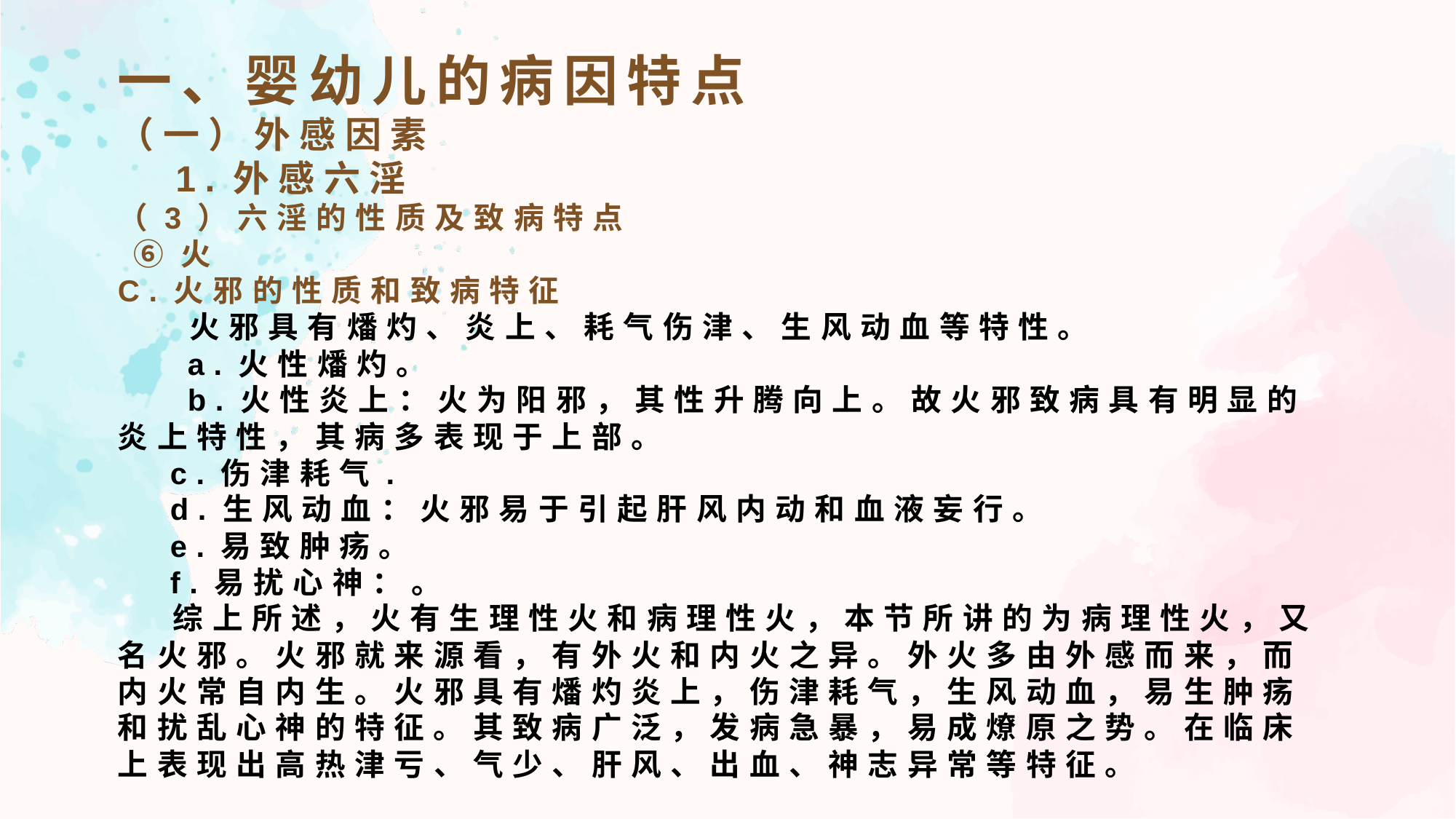

一、婴幼儿的病因特点
（一）外感因素
   1.外感六淫
（3）六淫的性质及致病特点
 ⑥火
C.火邪的性质和致病特征
    火邪具有燔灼、炎上、耗气伤津、生风动血等特性。
    a.火性燔灼。
    b.火性炎上：火为阳邪，其性升腾向上。故火邪致病具有明显的炎上特性，其病多表现于上部。
   c.伤津耗气.
   d.生风动血：火邪易于引起肝风内动和血液妄行。
   e.易致肿疡。
   f.易扰心神：。
   综上所述，火有生理性火和病理性火，本节所讲的为病理性火，又名火邪。火邪就来源看，有外火和内火之异。外火多由外感而来，而内火常自内生。火邪具有燔灼炎上，伤津耗气，生风动血，易生肿疡和扰乱心神的特征。其致病广泛，发病急暴，易成燎原之势。在临床上表现出高热津亏、气少、肝风、出血、神志异常等特征。